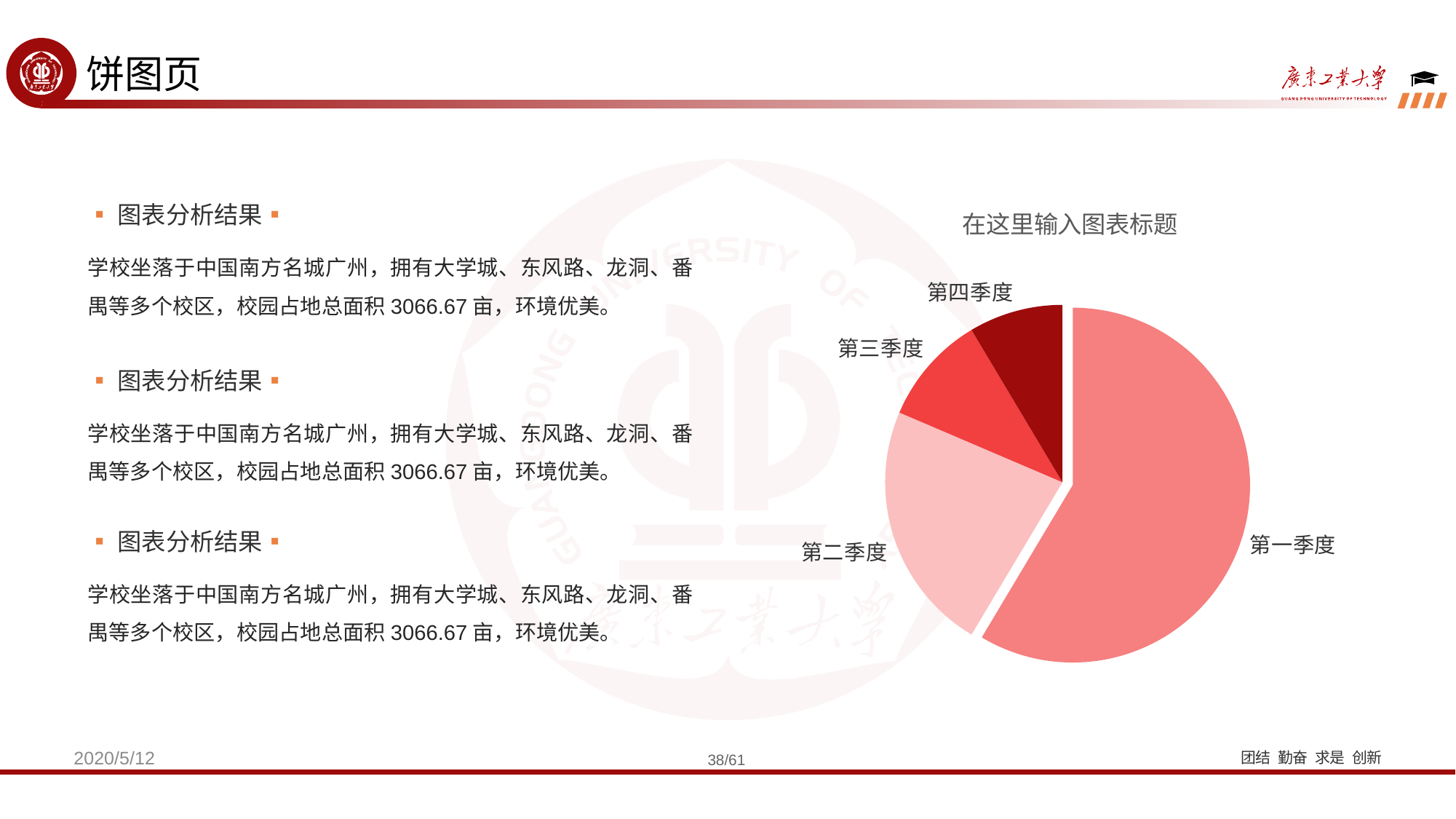

饼图页

▪图表分析结果▪

### Chart: 在这里输入图表标题

| Category | 销售额 |
|---|---|
| 第一季度 | 8.2 |
| 第二季度 | 3.2 |
| 第三季度 | 1.4 |
| 第四季度 | 1.2 |
学校坐落于中国南方名城广州，拥有大学城、东风路、龙洞、番禺等多个校区，校园占地总面积3066.67亩，环境优美。
▪图表分析结果▪
学校坐落于中国南方名城广州，拥有大学城、东风路、龙洞、番禺等多个校区，校园占地总面积3066.67亩，环境优美。
▪图表分析结果▪
学校坐落于中国南方名城广州，拥有大学城、东风路、龙洞、番禺等多个校区，校园占地总面积3066.67亩，环境优美。